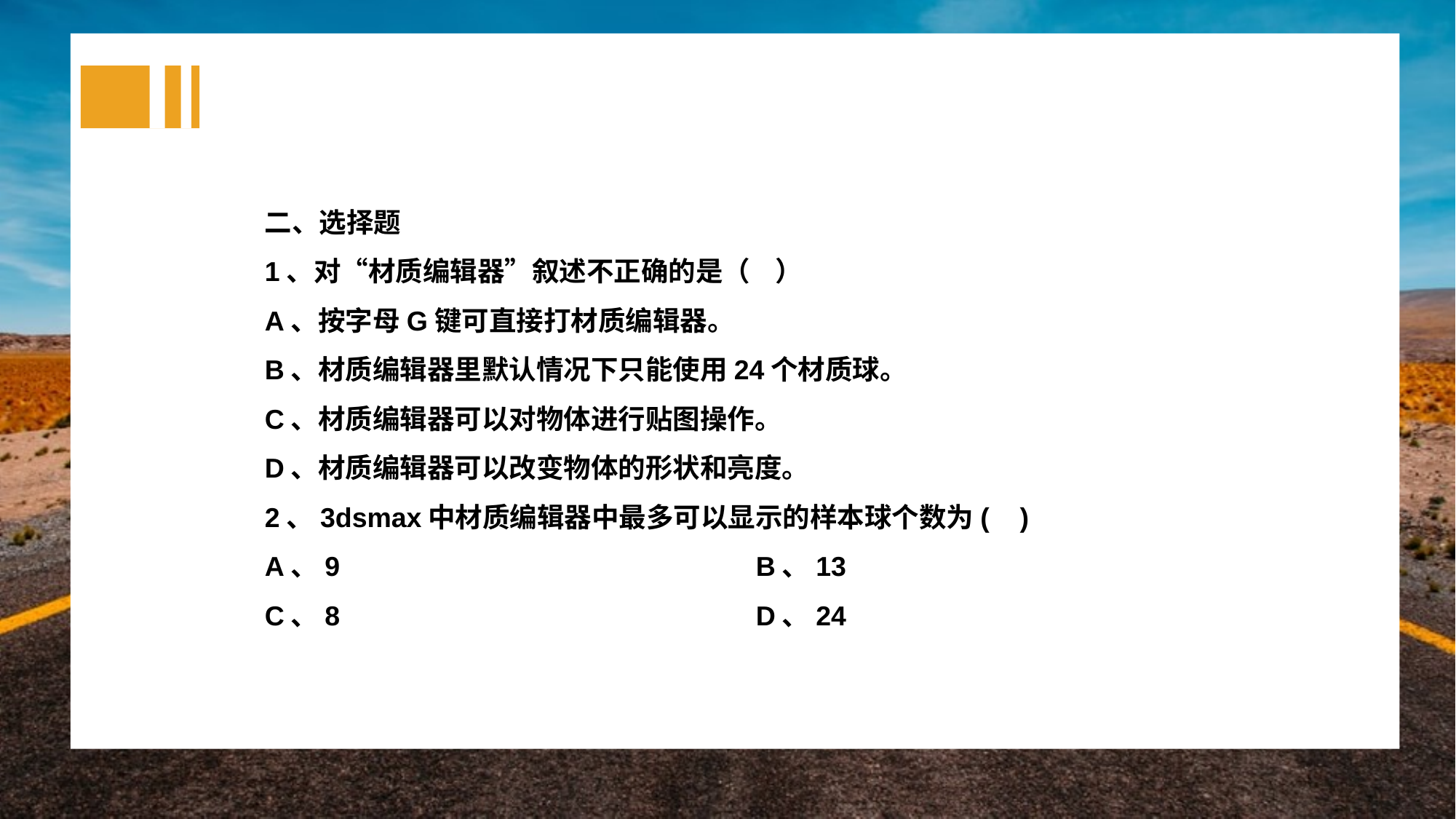

二、选择题
1、对“材质编辑器”叙述不正确的是（    ）
A、按字母G键可直接打材质编辑器。
B、材质编辑器里默认情况下只能使用24个材质球。
C、材质编辑器可以对物体进行贴图操作。
D、材质编辑器可以改变物体的形状和亮度。
2、3dsmax中材质编辑器中最多可以显示的样本球个数为(    )
A、9				B、13
C、8				D、24